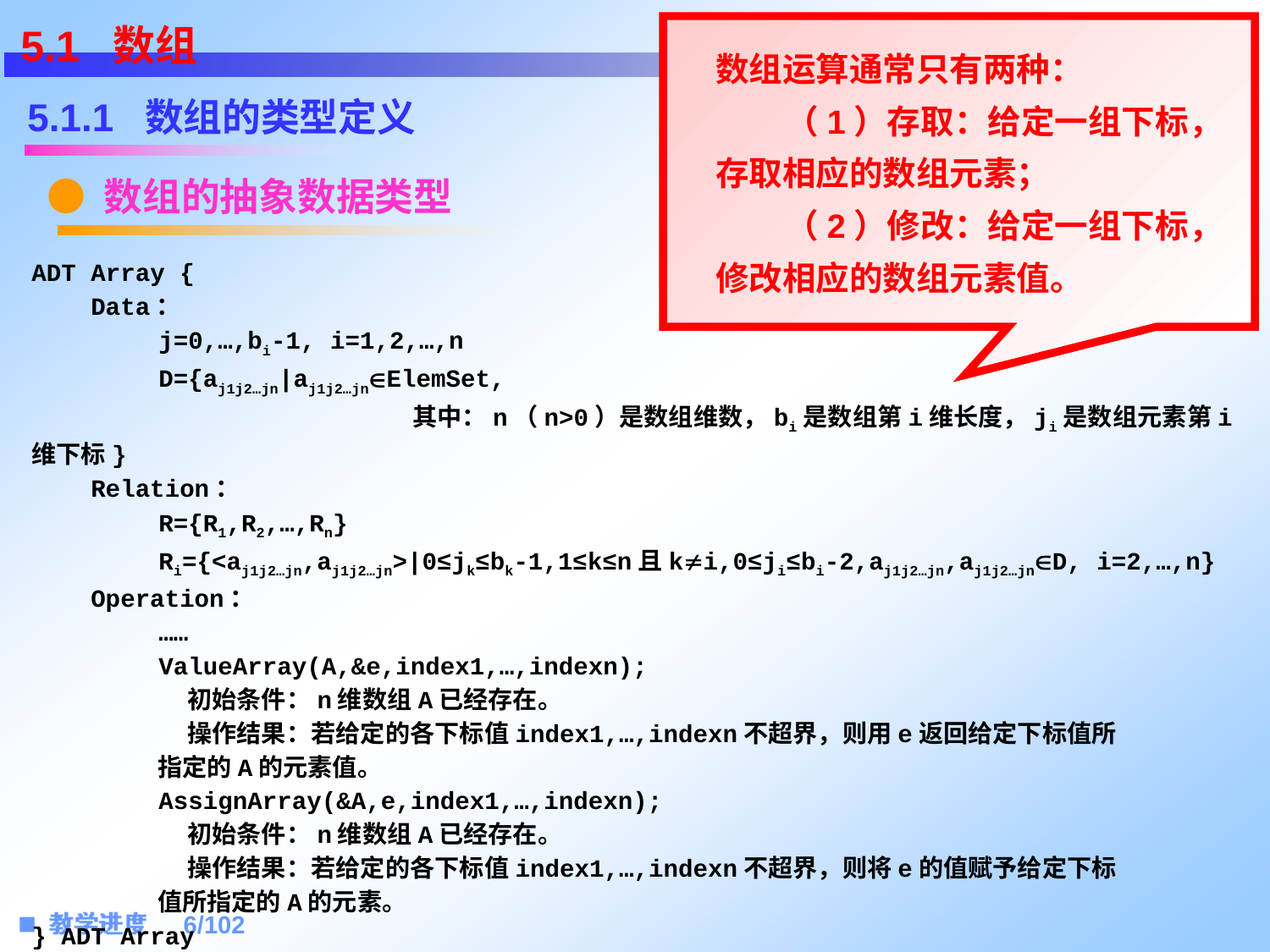

5.1  数组

5.1.1  数组的类型定义

数组运算通常只有两种：
        （1）存取：给定一组下标，存取相应的数组元素；
        （2）修改：给定一组下标，修改相应的数组元素值。
● 数组的抽象数据类型

ADT Array {
    Data：
	j=0,…,bi-1, i=1,2,…,n
	D={aj1j2…jn|aj1j2…jn∈ElemSet,
			其中：n（n>0）是数组维数，bi是数组第i维长度，ji是数组元素第i维下标}
    Relation：
	R={R1,R2,…,Rn}
	Ri={<aj1j2…jn,aj1j2…jn>|0≤jk≤bk-1,1≤k≤n且k≠i,0≤ji≤bi-2,aj1j2…jn,aj1j2…jn∈D, i=2,…,n}
    Operation：
	……
	ValueArray(A,&e,index1,…,indexn);
	    初始条件：n维数组A已经存在。
	    操作结果：若给定的各下标值index1,…,indexn不超界，则用e返回给定下标值所
                     指定的A的元素值。
	AssignArray(&A,e,index1,…,indexn);
	    初始条件：n维数组A已经存在。
	    操作结果：若给定的各下标值index1,…,indexn不超界，则将e的值赋予给定下标
                     值所指定的A的元素。
} ADT Array